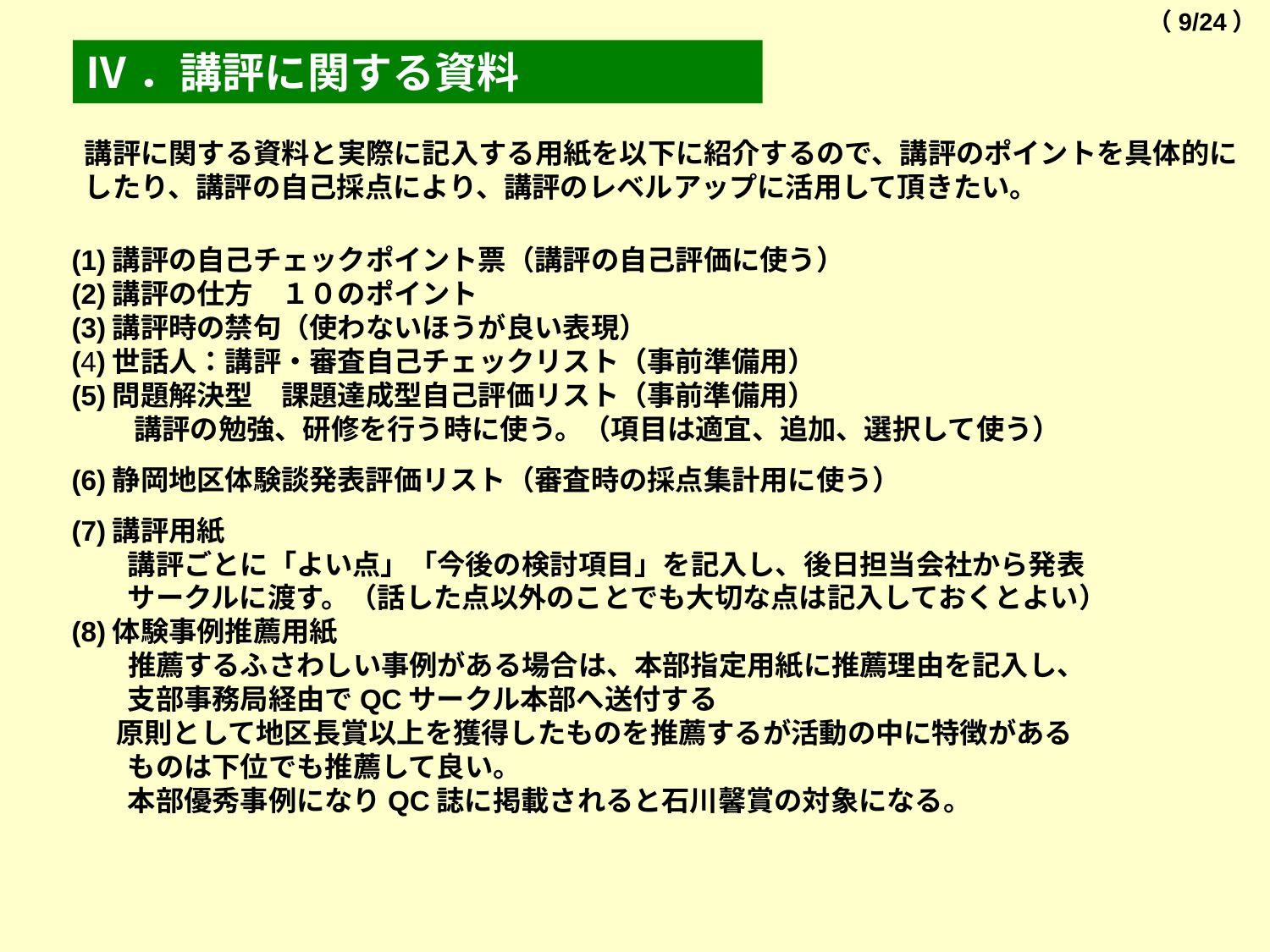

（9/24）
Ⅳ．講評に関する資料
講評に関する資料と実際に記入する用紙を以下に紹介するので、講評のポイントを具体的に
したり、講評の自己採点により、講評のレベルアップに活用して頂きたい。
(1)講評の自己チェックポイント票（講評の自己評価に使う）
(2)講評の仕方　１０のポイント
(3)講評時の禁句（使わないほうが良い表現）
(4)世話人：講評・審査自己チェックリスト（事前準備用）
(5)問題解決型　課題達成型自己評価リスト（事前準備用）
　 　講評の勉強、研修を行う時に使う。（項目は適宜、追加、選択して使う）
(6)静岡地区体験談発表評価リスト（審査時の採点集計用に使う）
(7)講評用紙
　　講評ごとに「よい点」「今後の検討項目」を記入し、後日担当会社から発表
　　サークルに渡す。（話した点以外のことでも大切な点は記入しておくとよい）
(8)体験事例推薦用紙
　　推薦するふさわしい事例がある場合は、本部指定用紙に推薦理由を記入し、
　　支部事務局経由でQCサークル本部へ送付する
      原則として地区長賞以上を獲得したものを推薦するが活動の中に特徴がある
　　ものは下位でも推薦して良い。
　　本部優秀事例になりQC誌に掲載されると石川馨賞の対象になる。